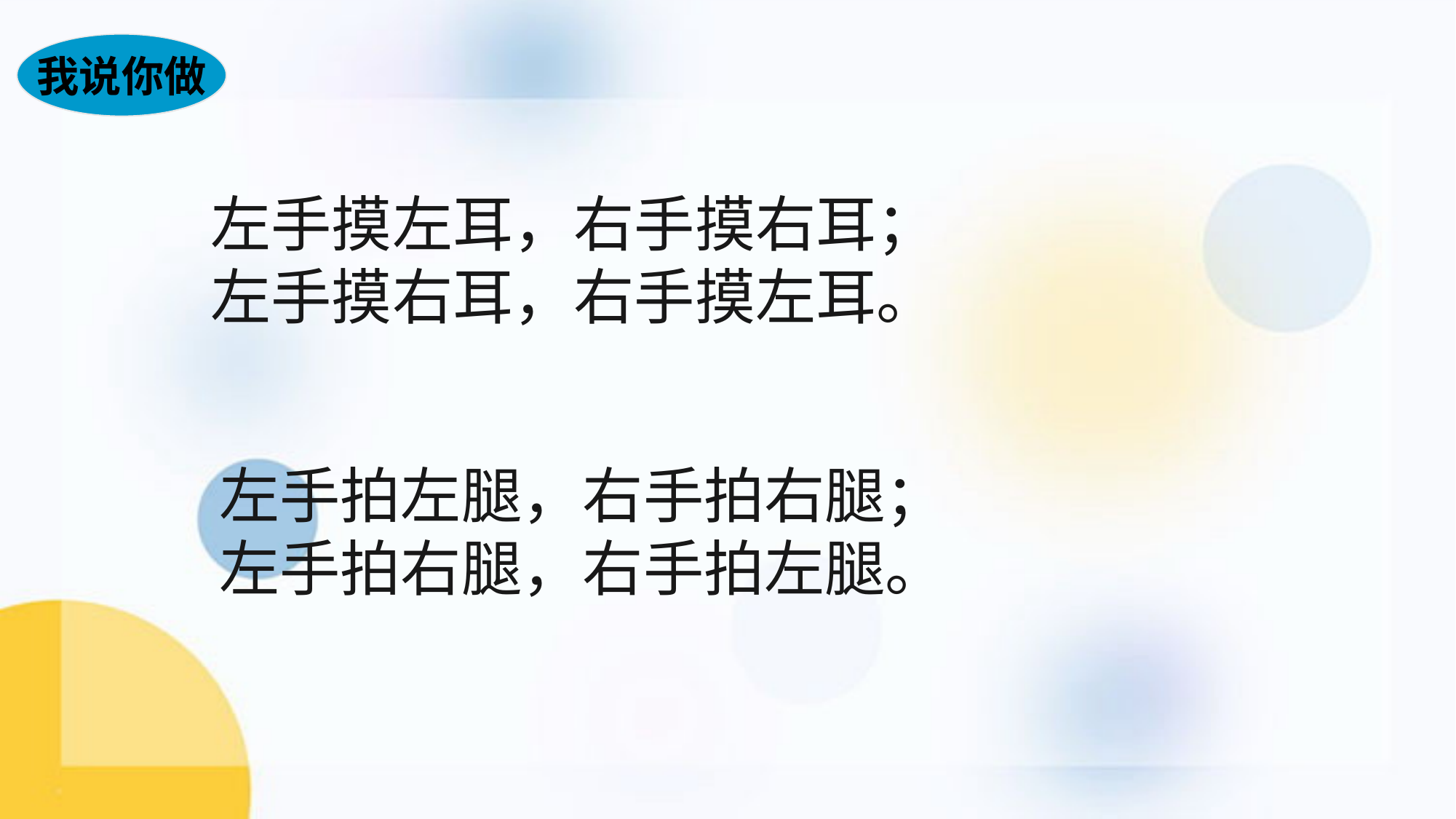

我说你做
左手摸左耳，右手摸右耳；
左手摸右耳，右手摸左耳。
左手拍左腿，右手拍右腿；
左手拍右腿，右手拍左腿。